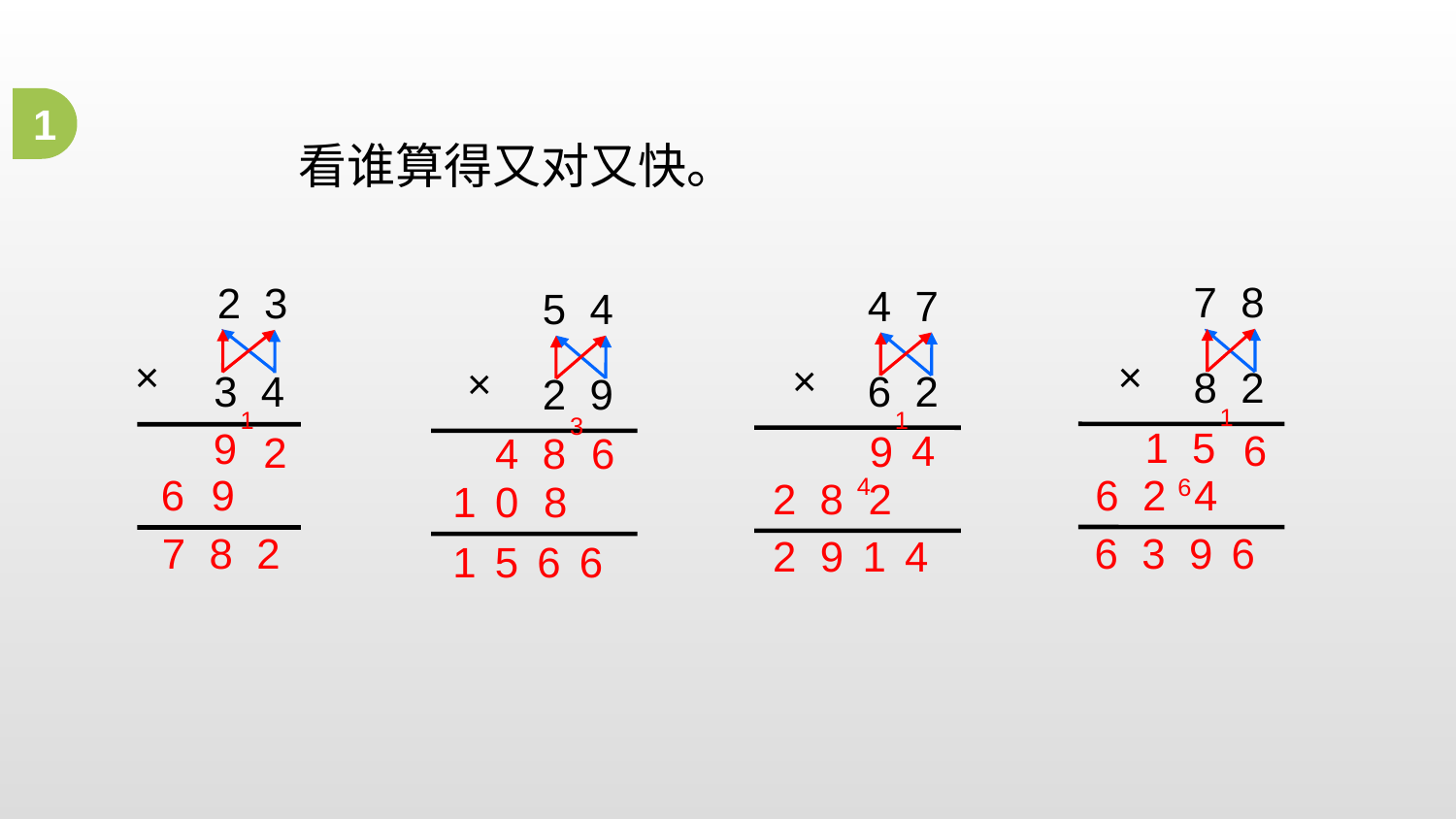

1
看谁算得又对又快。
7  8
2  3
4  7
5  4

×
×
×
×
8  2
6  2
3  4
2  9
1
1
1
3
1  5
9
4
6
9
2
4  8
6

6
4
6  2
4
6
9
2  8
2
8
1  0
7  8  2
6  3  9  6
2  9  1  4

1  5  6  6